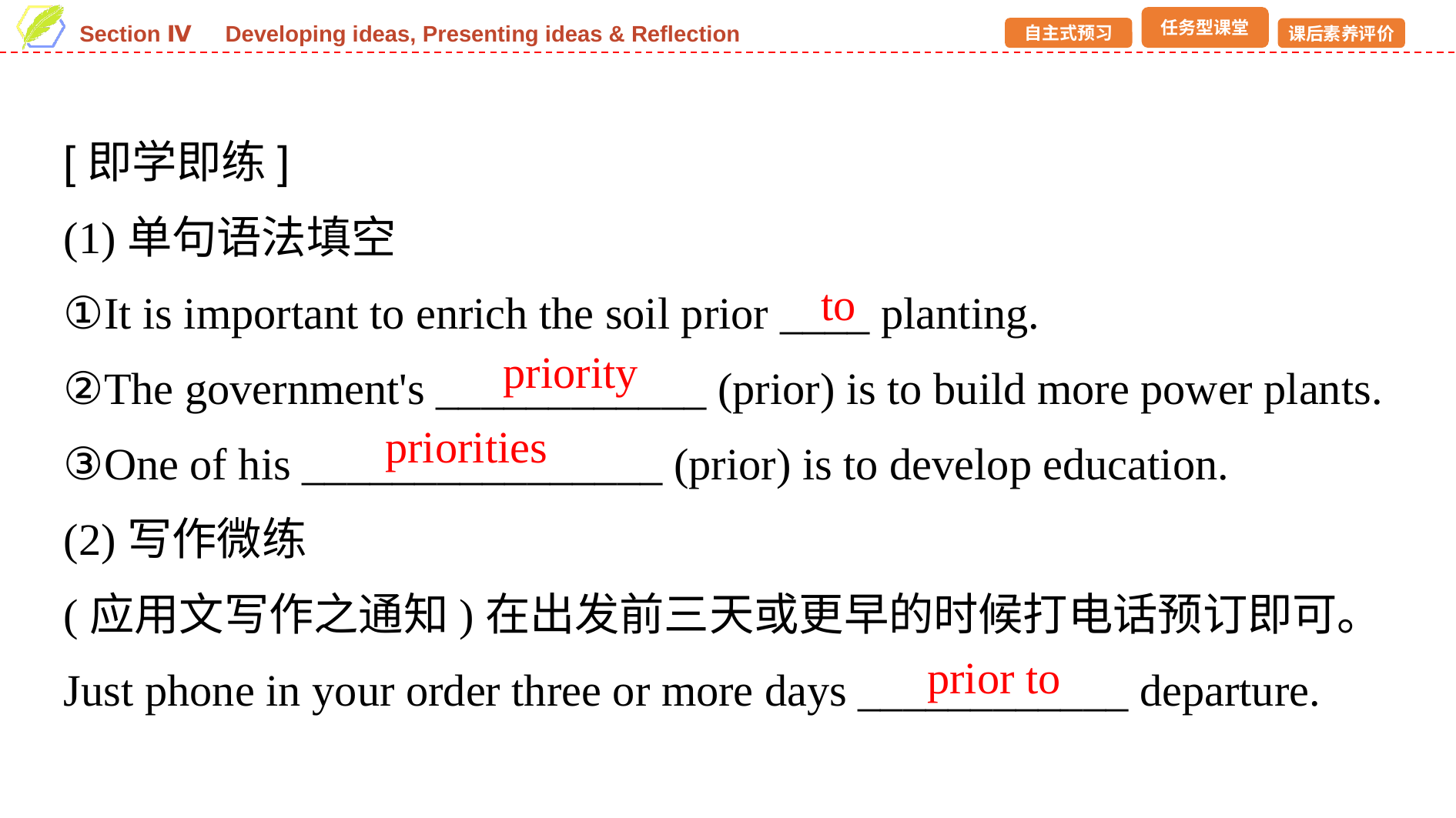

[即学即练]
(1)单句语法填空
①It is important to enrich the soil prior ____ planting.
②The government's ____________ (prior) is to build more power plants.
③One of his ________________ (prior) is to develop education.
(2)写作微练
(应用文写作之通知)在出发前三天或更早的时候打电话预订即可。
Just phone in your order three or more days ____________ departure.
to
priority
priorities
prior to